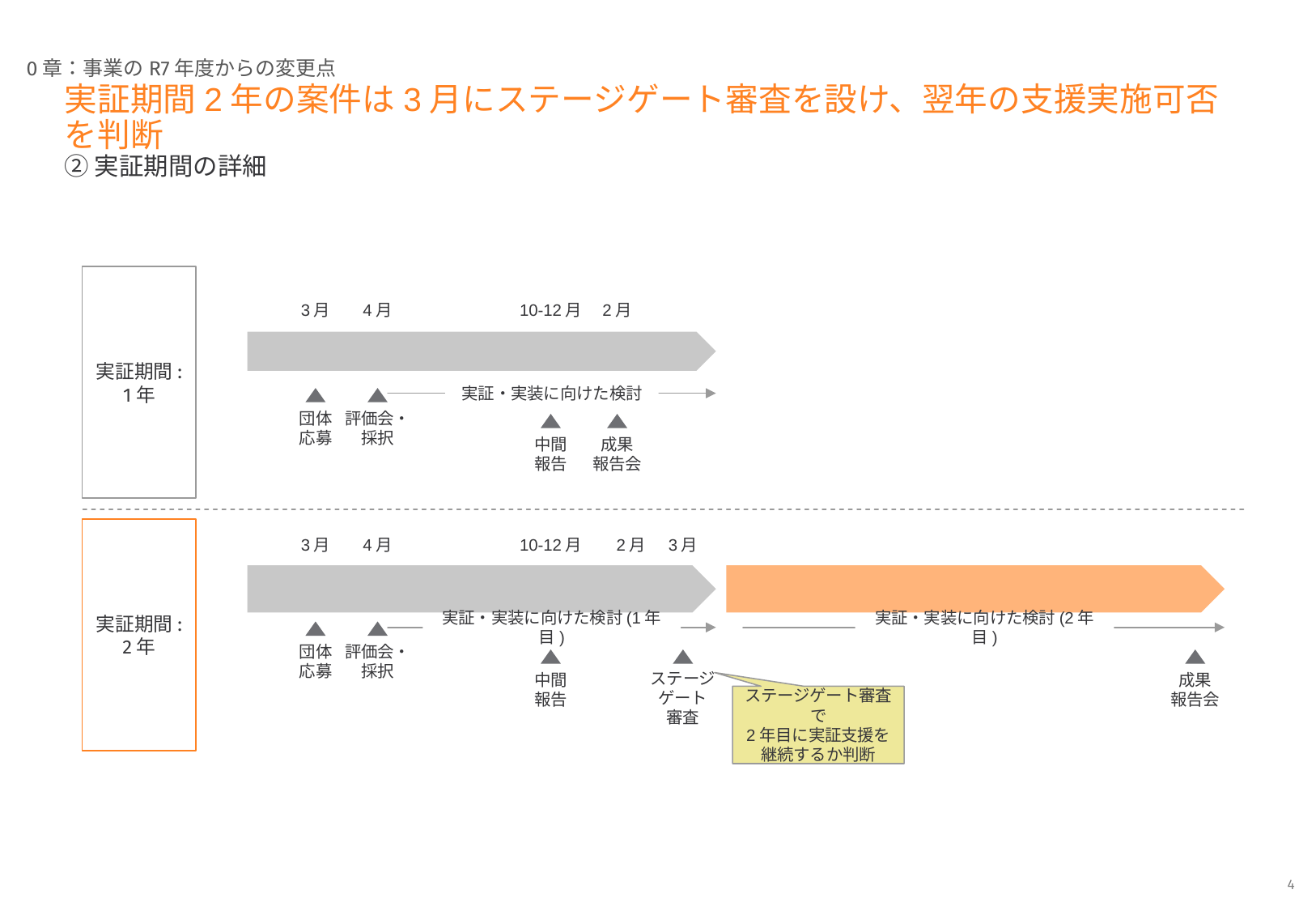

0章：事業のR7年度からの変更点
# 実証期間2年の案件は3月にステージゲート審査を設け、翌年の支援実施可否を判断 ② 実証期間の詳細
実証期間:
1年
3月
4月
10-12月
2月

実証・実装に向けた検討

団体
応募
評価会・
採択

中間
報告
成果
報告会
実証期間:
2年
3月
4月
10-12月
2月
3月

実証・実装に向けた検討(1年目)
実証・実装に向けた検討(2年目)

団体
応募
評価会・
採択

中間
報告
成果
報告会
ステージ
ゲート
審査
ステージゲート審査で
2年目に実証支援を
継続するか判断